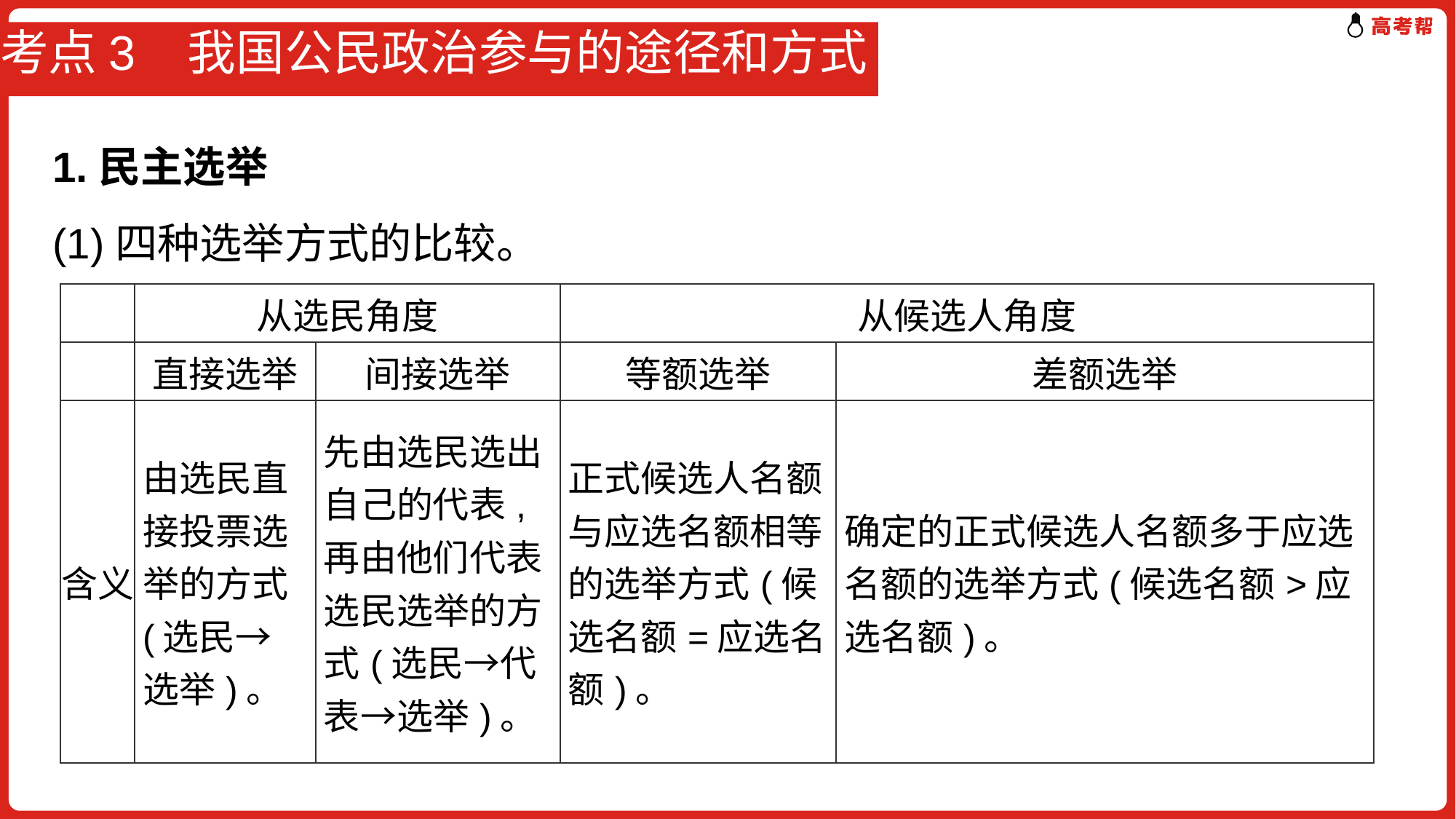

# 考点3   我国公民政治参与的途径和方式
1.民主选举
(1)四种选举方式的比较。
|  | 从选民角度 |  | 从候选人角度 |  |
| --- | --- | --- | --- | --- |
|  | 直接选举 | 间接选举 | 等额选举 | 差额选举 |
| 含义 | 由选民直接投票选举的方式(选民→选举)。 | 先由选民选出自己的代表,再由他们代表选民选举的方式(选民→代表→选举)。 | 正式候选人名额与应选名额相等的选举方式(候选名额=应选名额)。 | 确定的正式候选人名额多于应选名额的选举方式(候选名额>应选名额)。 |